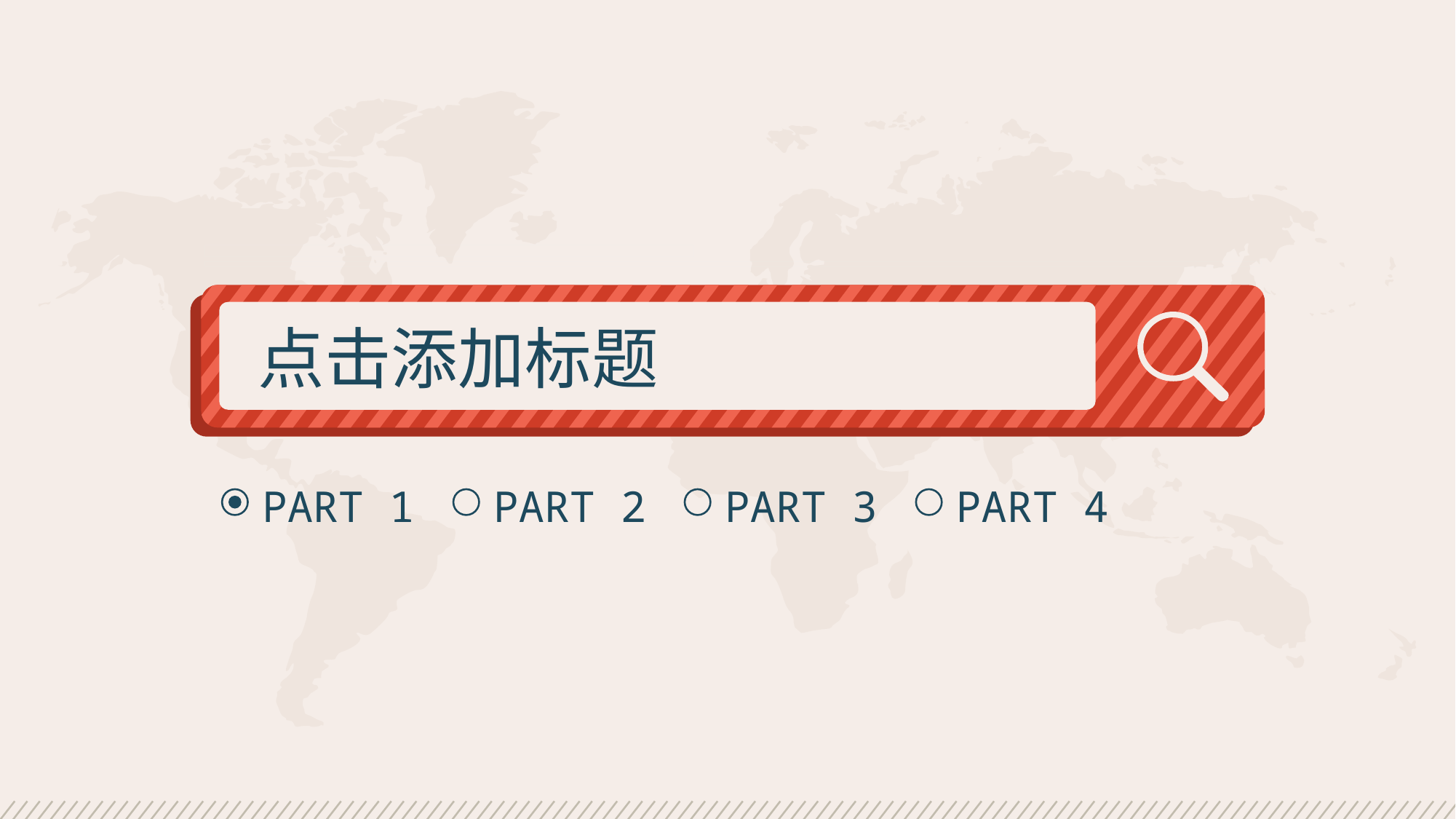

点击添加标题

PART 1

PART 2

PART 3

PART 4